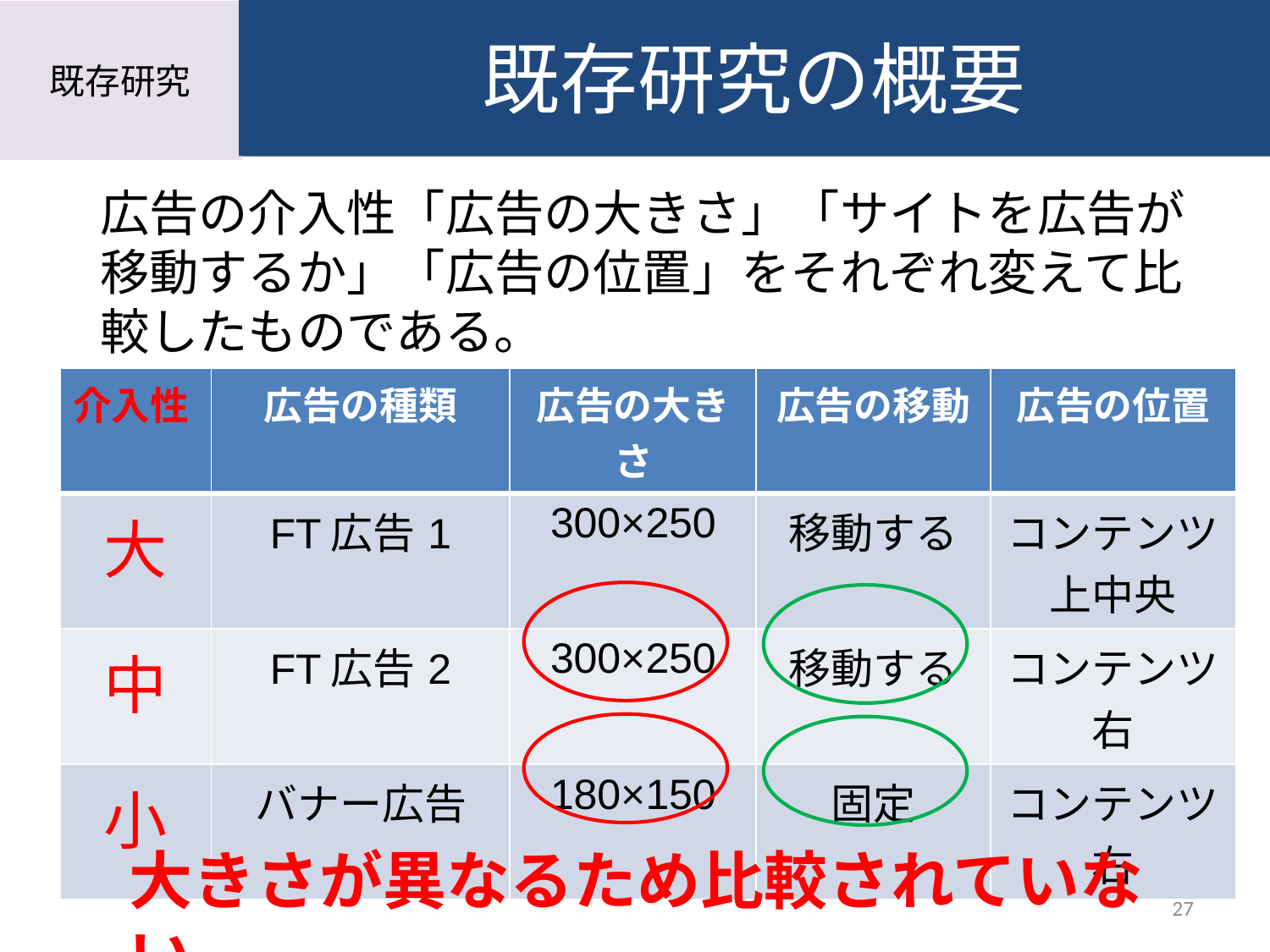

既存研究の概要
既存研究
「介入性」の操作化
広告の介入性「広告の大きさ」「サイトを広告が移動するか」「広告の位置」をそれぞれ変えて比較したものである。
| 介入性 | 広告の種類 | 広告の大きさ | 広告の移動 | 広告の位置 |
| --- | --- | --- | --- | --- |
| 大 | FT広告1 | 300×250 | 移動する | コンテンツ 上中央 |
| 中 | FT広告2 | 300×250 | 移動する | コンテンツ 右 |
| 小 | バナー広告 | 180×150 | 固定 | コンテンツ 右 |

大きさが異なるため比較されていない
27